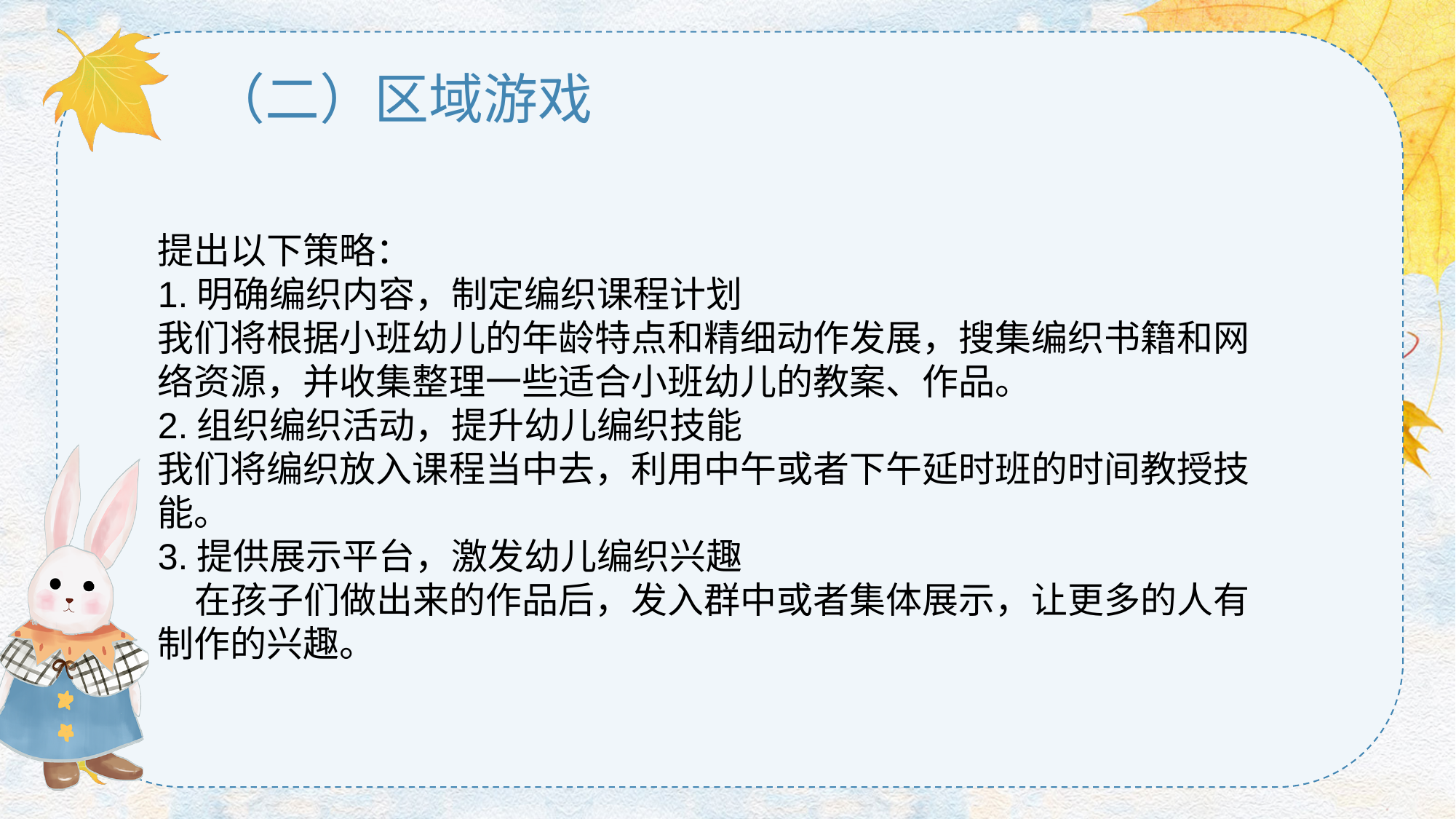

（二）区域游戏
提出以下策略：1.明确编织内容，制定编织课程计划我们将根据小班幼儿的年龄特点和精细动作发展，搜集编织书籍和网络资源，并收集整理一些适合小班幼儿的教案、作品。2.组织编织活动，提升幼儿编织技能我们将编织放入课程当中去，利用中午或者下午延时班的时间教授技能。3.提供展示平台，激发幼儿编织兴趣在孩子们做出来的作品后，发入群中或者集体展示，让更多的人有制作的兴趣。